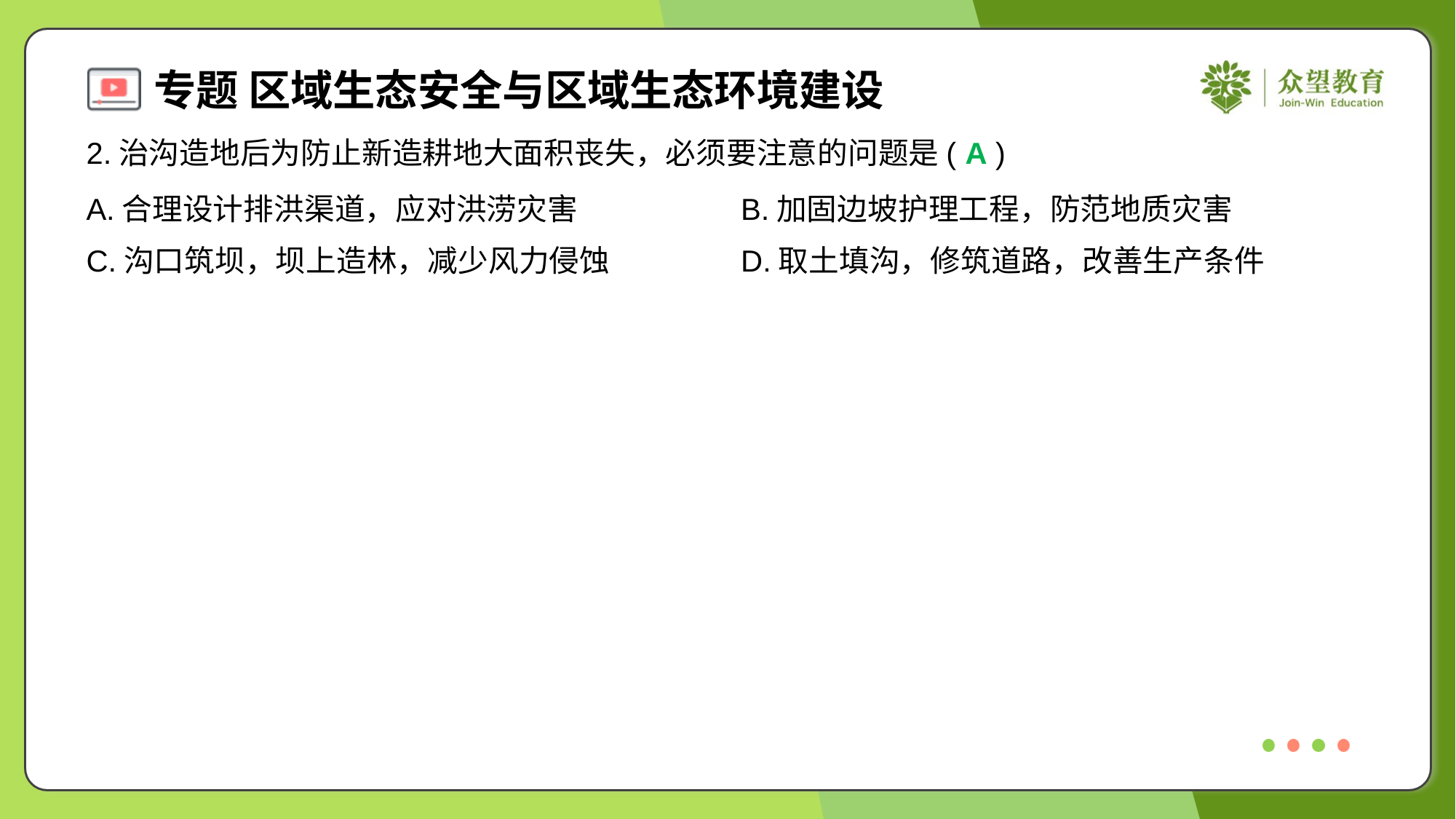

2.治沟造地后为防止新造耕地大面积丧失，必须要注意的问题是(     )
A
A.合理设计排洪渠道，应对洪涝灾害	B.加固边坡护理工程，防范地质灾害
C.沟口筑坝，坝上造林，减少风力侵蚀	D.取土填沟，修筑道路，改善生产条件